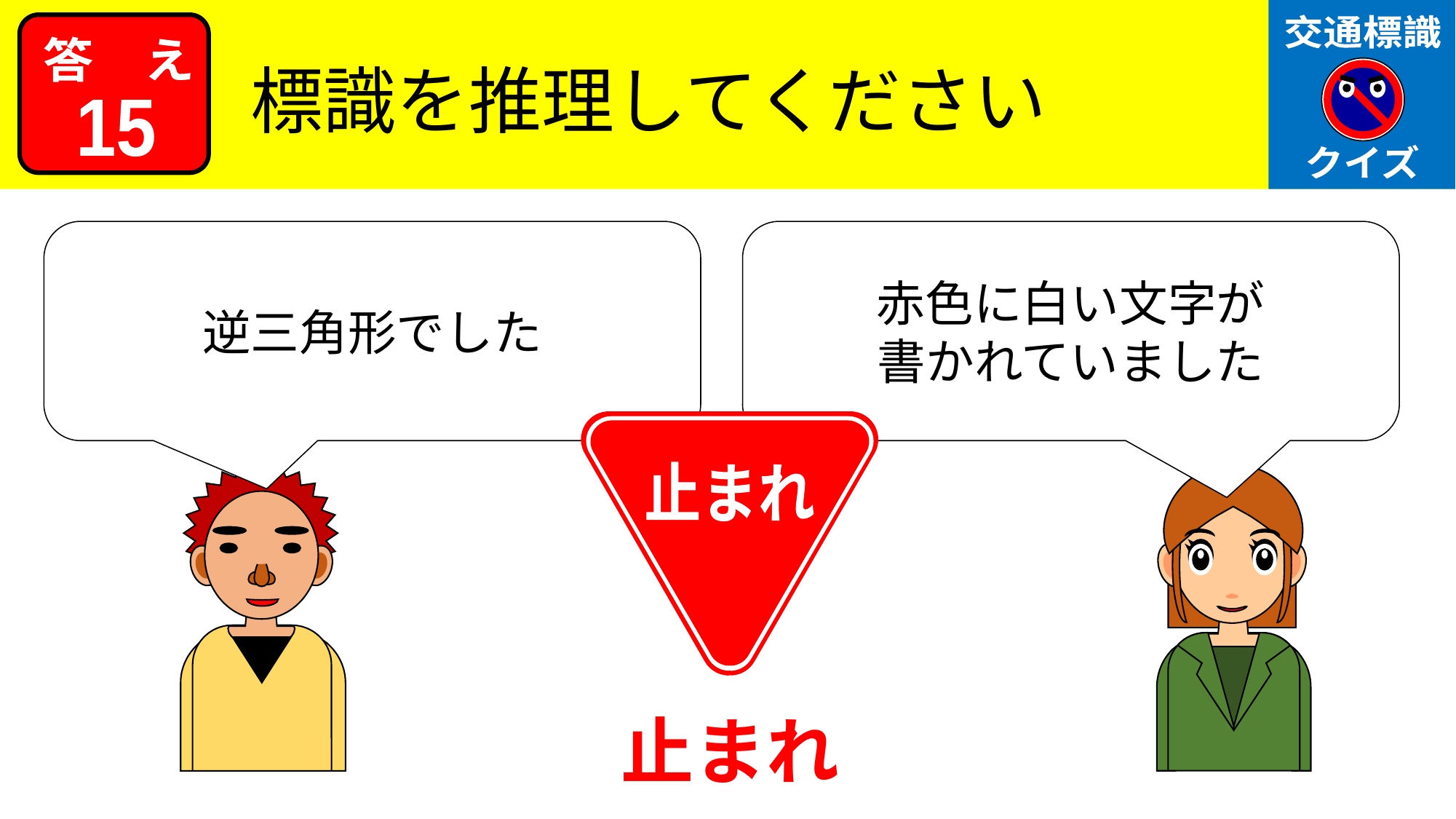

交通標識

クイズ

答　え
標識を推理してください
15
逆三角形でした
赤色に白い文字が
書かれていました

止まれ
止まれ

止まれ